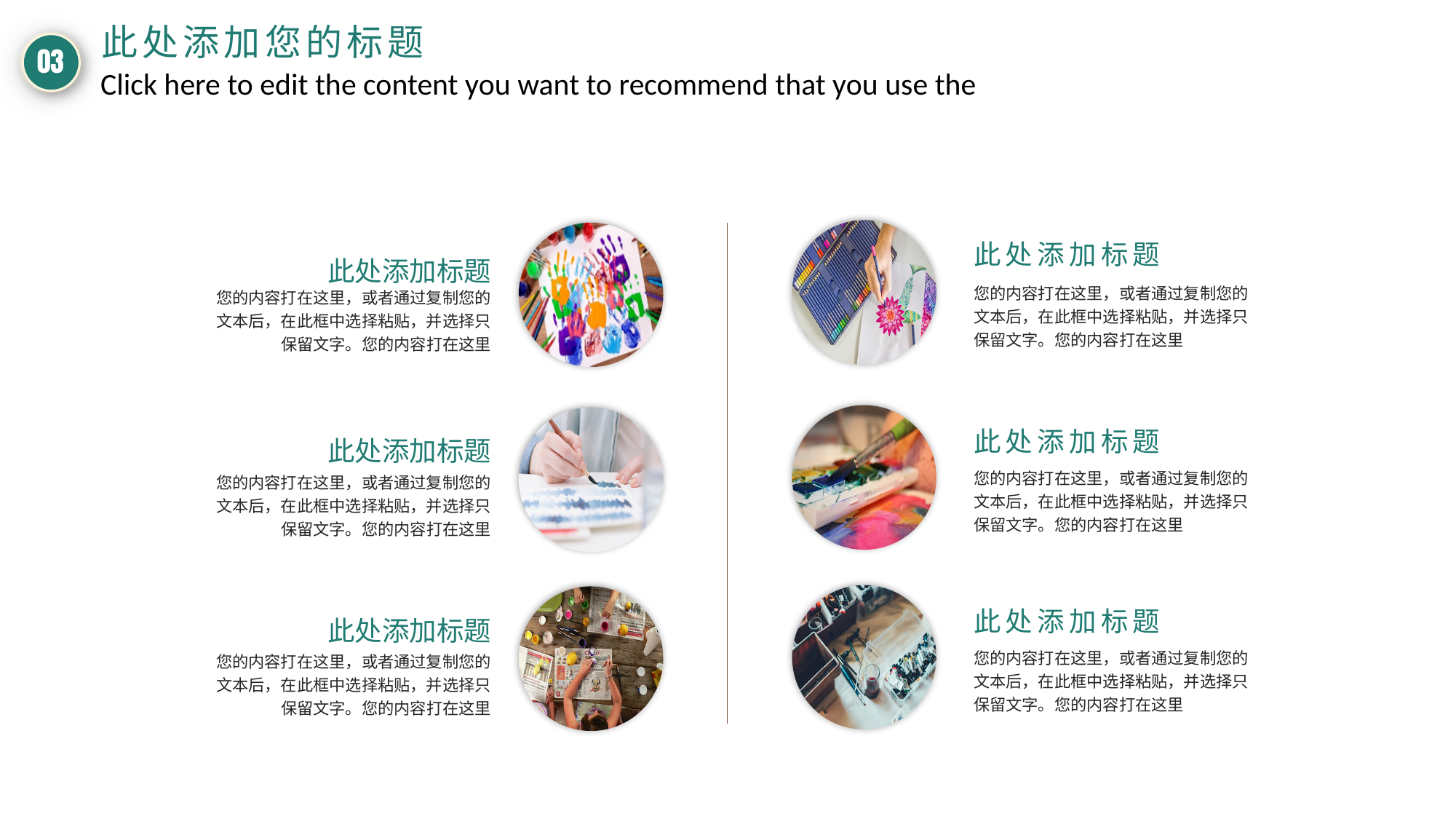

此处添加您的标题

03
Click here to edit the content you want to recommend that you use the

此处添加标题
您的内容打在这里，或者通过复制您的文本后，在此框中选择粘贴，并选择只保留文字。您的内容打在这里
此处添加标题
您的内容打在这里，或者通过复制您的文本后，在此框中选择粘贴，并选择只保留文字。您的内容打在这里

此处添加标题
您的内容打在这里，或者通过复制您的文本后，在此框中选择粘贴，并选择只保留文字。您的内容打在这里
此处添加标题
您的内容打在这里，或者通过复制您的文本后，在此框中选择粘贴，并选择只保留文字。您的内容打在这里

此处添加标题
您的内容打在这里，或者通过复制您的文本后，在此框中选择粘贴，并选择只保留文字。您的内容打在这里
此处添加标题
您的内容打在这里，或者通过复制您的文本后，在此框中选择粘贴，并选择只保留文字。您的内容打在这里